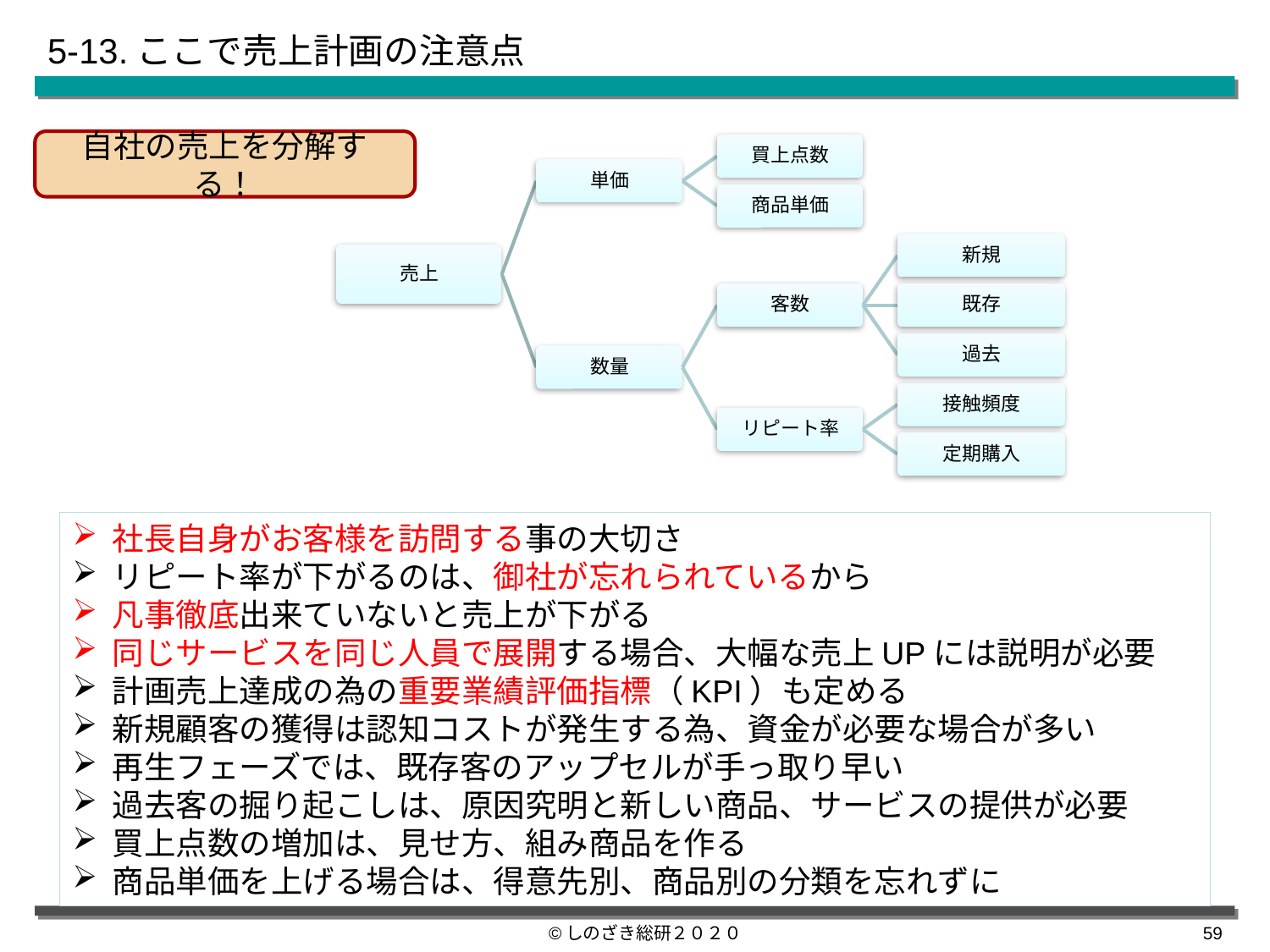

5-13.ここで売上計画の注意点
自社の売上を分解する！
売上

単価

買上点数

商品単価

数量

客数

新規

既存

過去

リピート率

接触頻度

定期購入
社長自身がお客様を訪問する事の大切さ
リピート率が下がるのは、御社が忘れられているから
凡事徹底出来ていないと売上が下がる
同じサービスを同じ人員で展開する場合、大幅な売上UPには説明が必要
計画売上達成の為の重要業績評価指標（KPI）も定める
新規顧客の獲得は認知コストが発生する為、資金が必要な場合が多い
再生フェーズでは、既存客のアップセルが手っ取り早い
過去客の掘り起こしは、原因究明と新しい商品、サービスの提供が必要
買上点数の増加は、見せ方、組み商品を作る
商品単価を上げる場合は、得意先別、商品別の分類を忘れずに
©しのざき総研２０２０
59